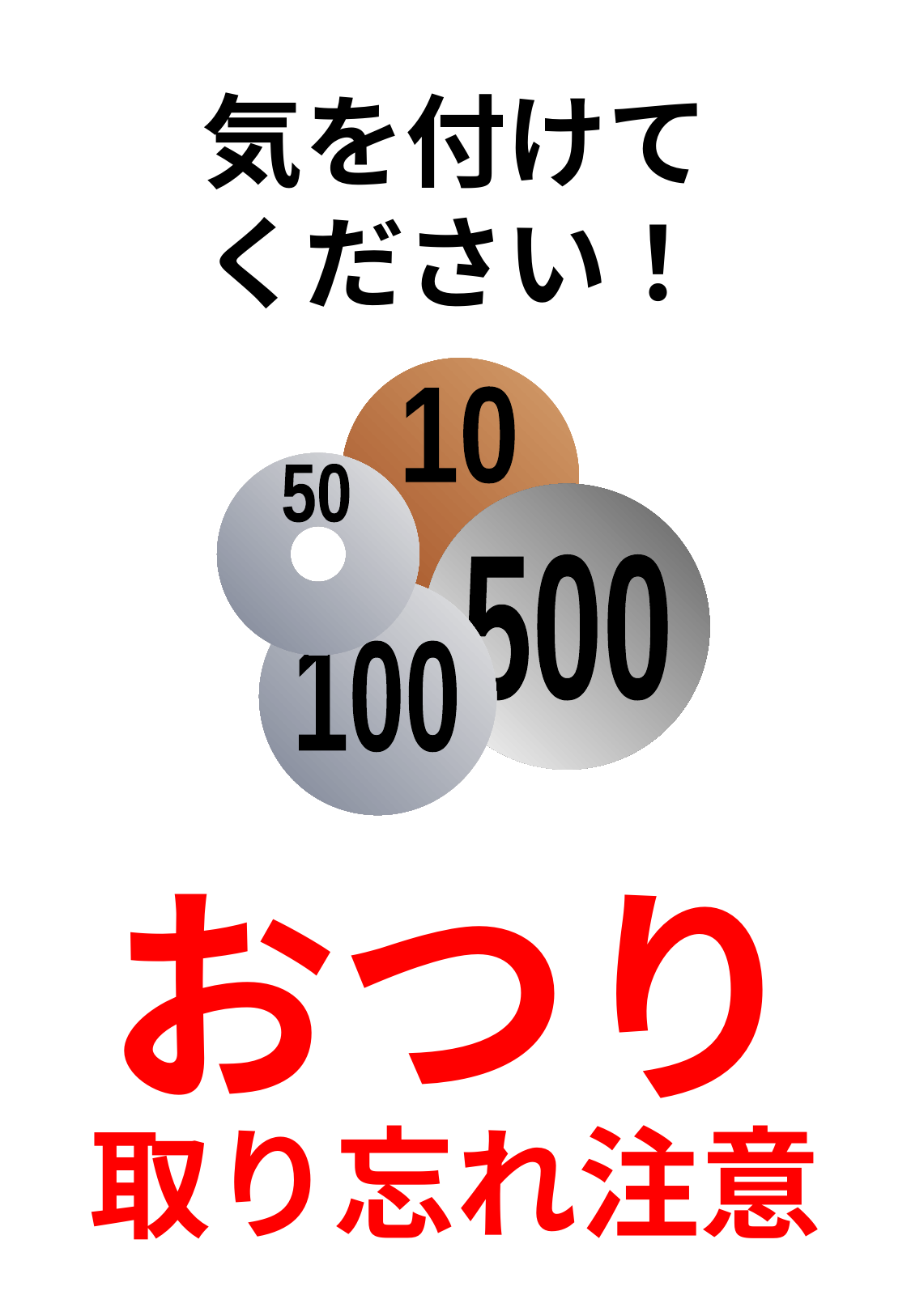

気を付けて
ください！

10

50

500

100
おつり
取り忘れ注意